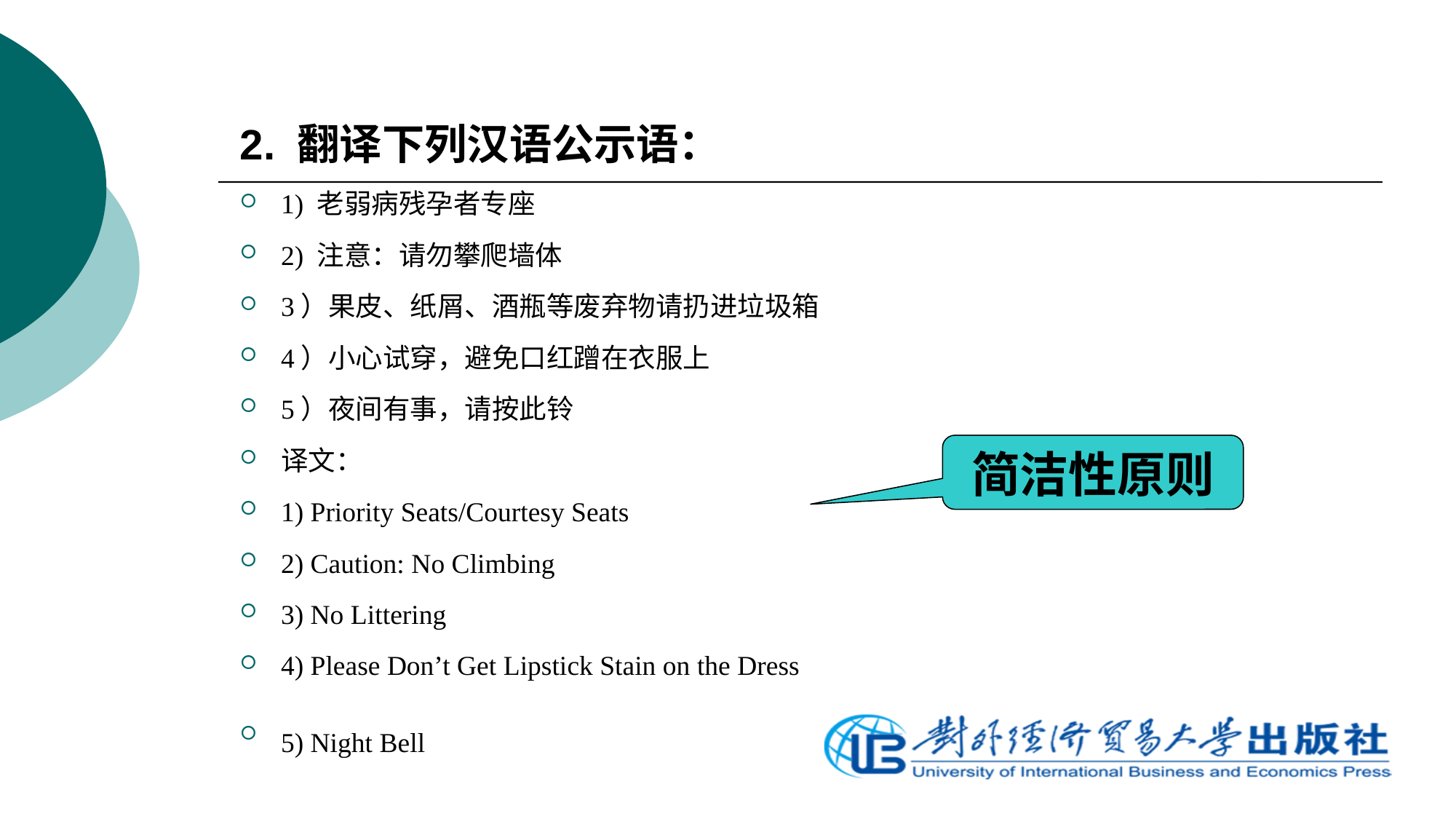

2. 翻译下列汉语公示语：
1) 老弱病残孕者专座
2) 注意：请勿攀爬墙体
3）果皮、纸屑、酒瓶等废弃物请扔进垃圾箱
4）小心试穿，避免口红蹭在衣服上
5）夜间有事，请按此铃
译文：
1) Priority Seats/Courtesy Seats
2) Caution: No Climbing
3) No Littering
4) Please Don’t Get Lipstick Stain on the Dress
5) Night Bell
简洁性原则